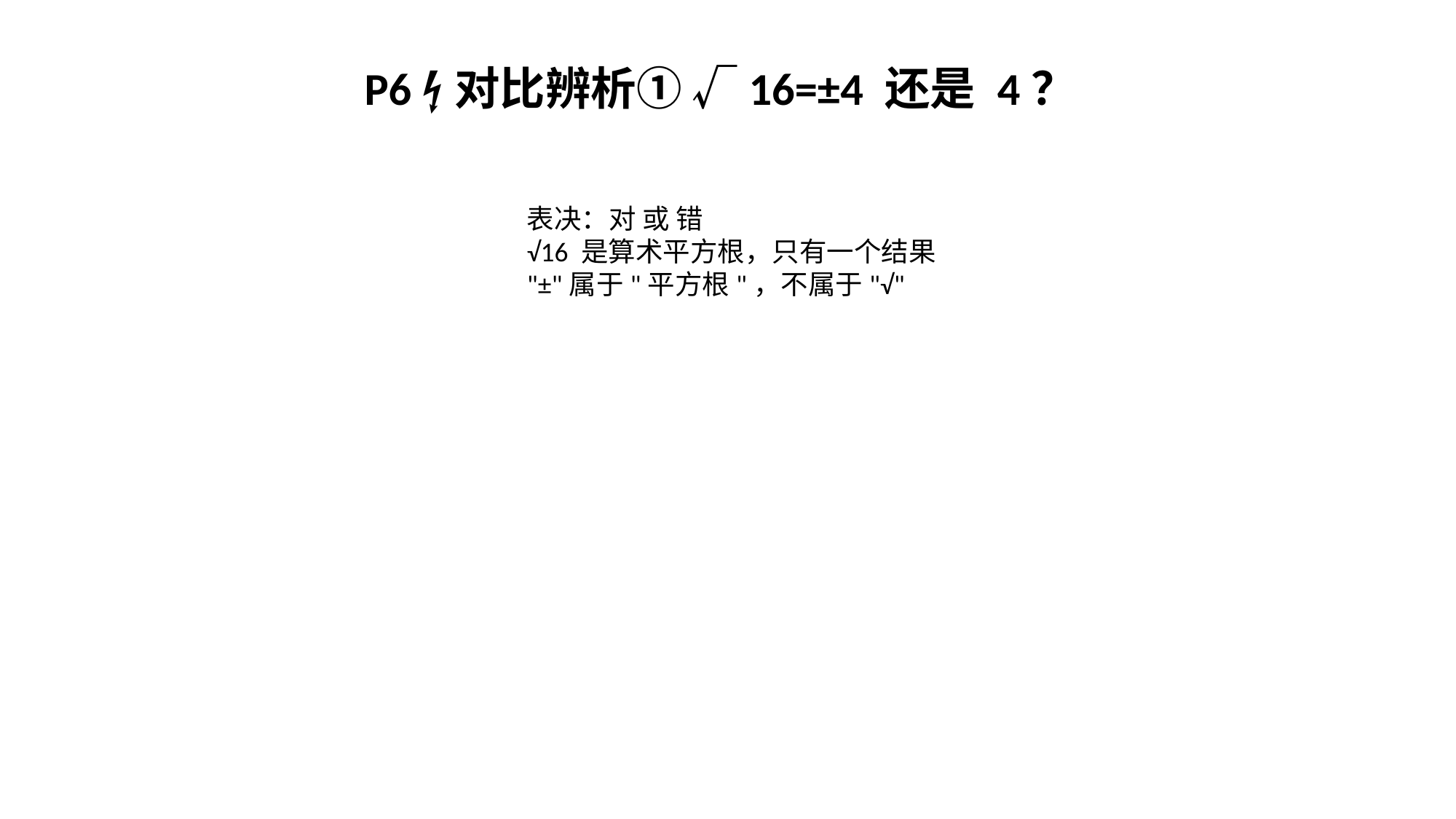

P6 ⚡对比辨析① √16=±4 还是 4？
表决：对 或 错
√16 是算术平方根，只有一个结果
"±"属于"平方根"，不属于"√"